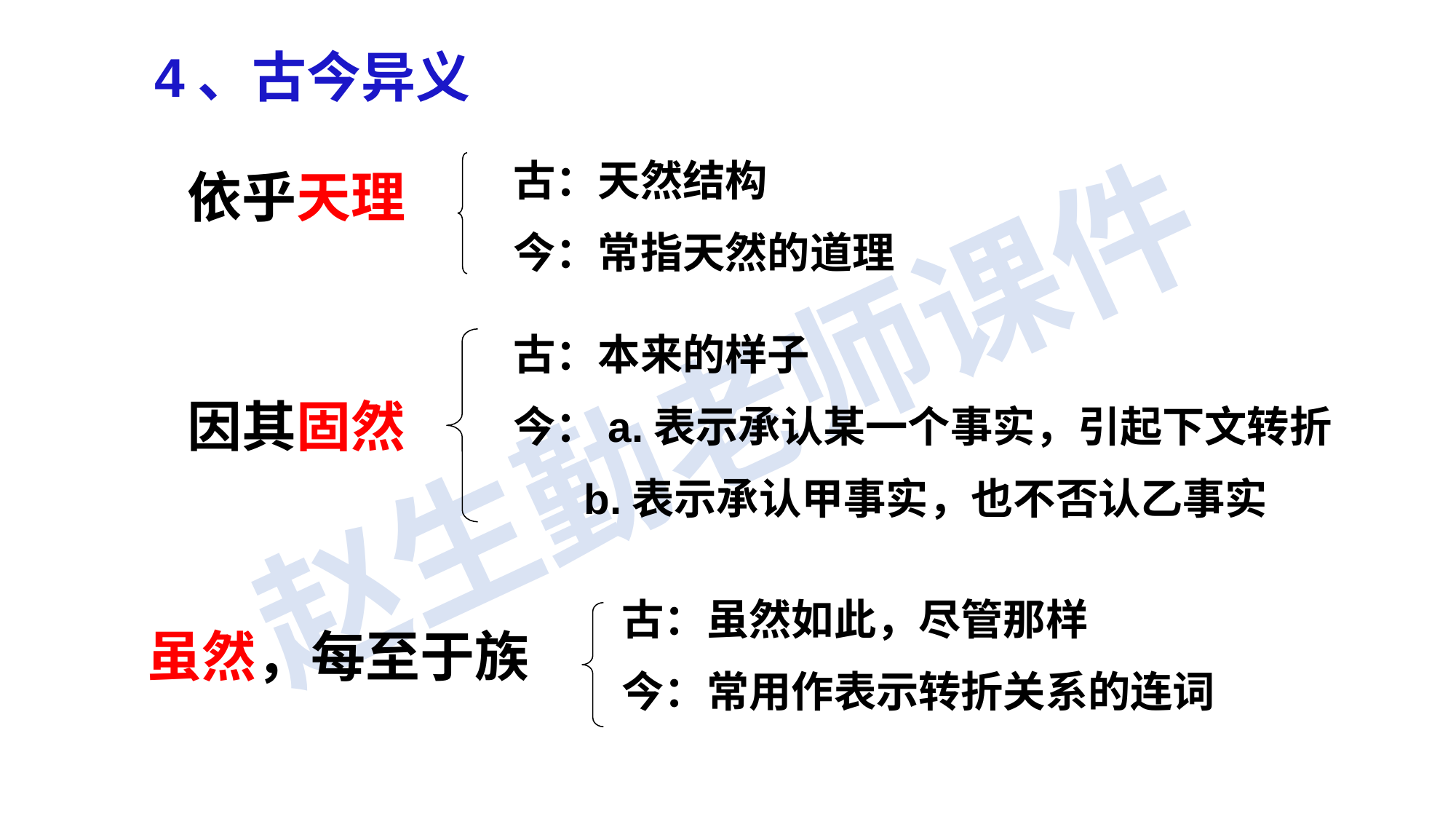

4、古今异义

古：天然结构
今：常指天然的道理

依乎天理
古：本来的样子
今：a.表示承认某一个事实，引起下文转折
      b.表示承认甲事实，也不否认乙事实

因其固然
古：虽然如此，尽管那样
今：常用作表示转折关系的连词

虽然，每至于族